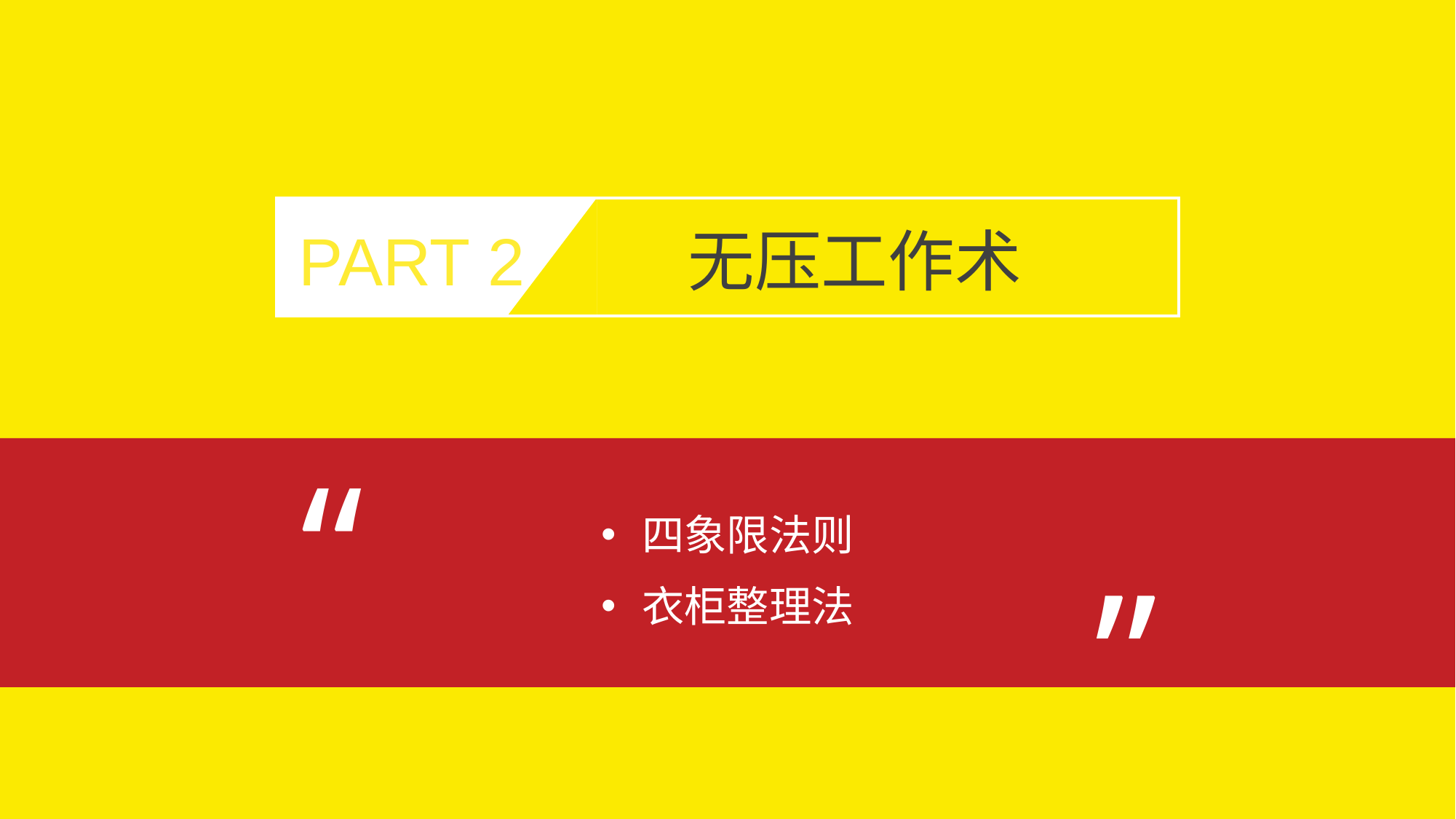

PART 2
无压工作术
“

“
四象限法则
衣柜整理法